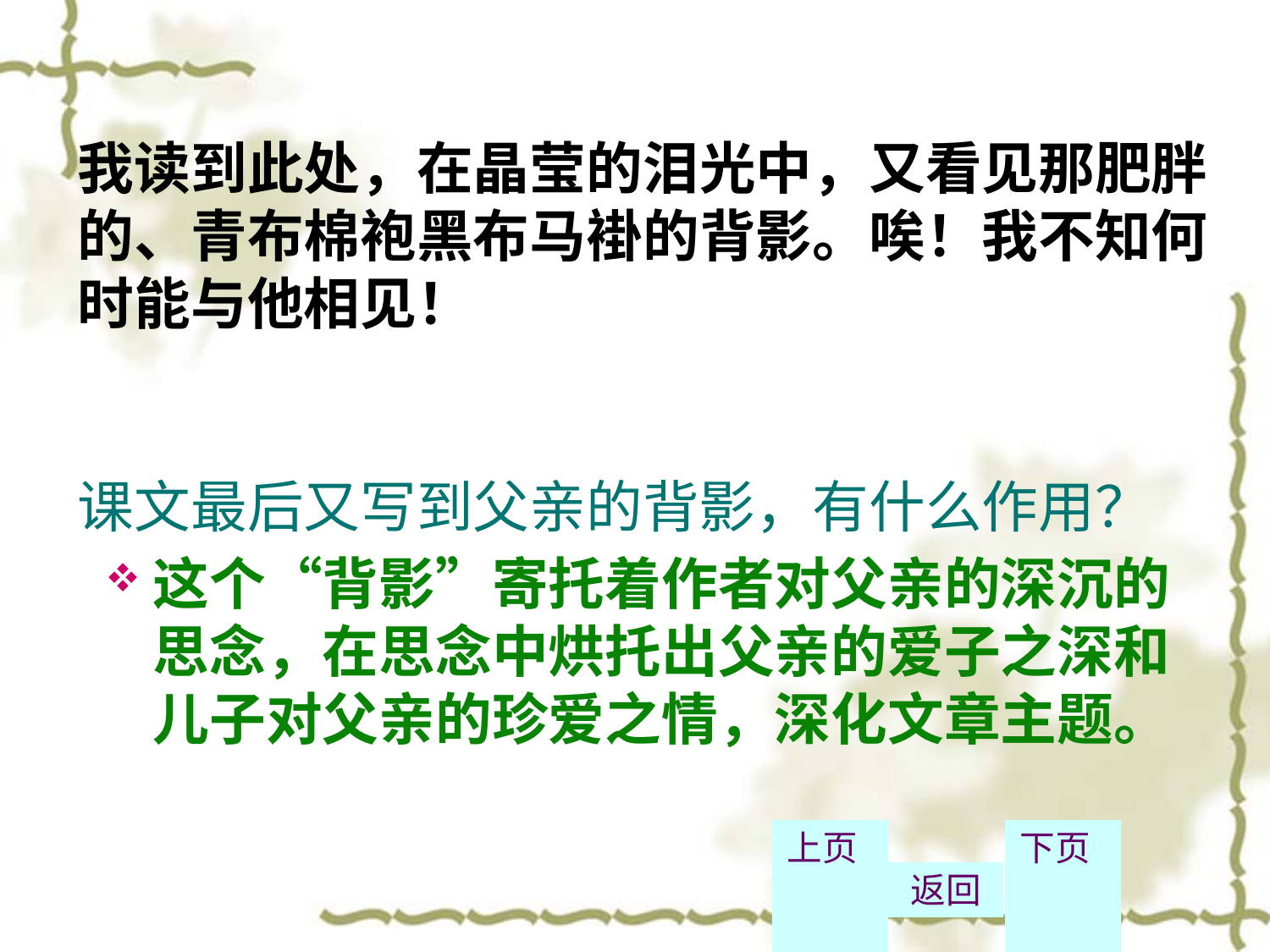

# 我读到此处，在晶莹的泪光中，又看见那肥胖的、青布棉袍黑布马褂的背影。唉！我不知何时能与他相见！ 课文最后又写到父亲的背影，有什么作用？
这个“背影”寄托着作者对父亲的深沉的思念，在思念中烘托出父亲的爱子之深和儿子对父亲的珍爱之情，深化文章主题。
上页
返回
下页